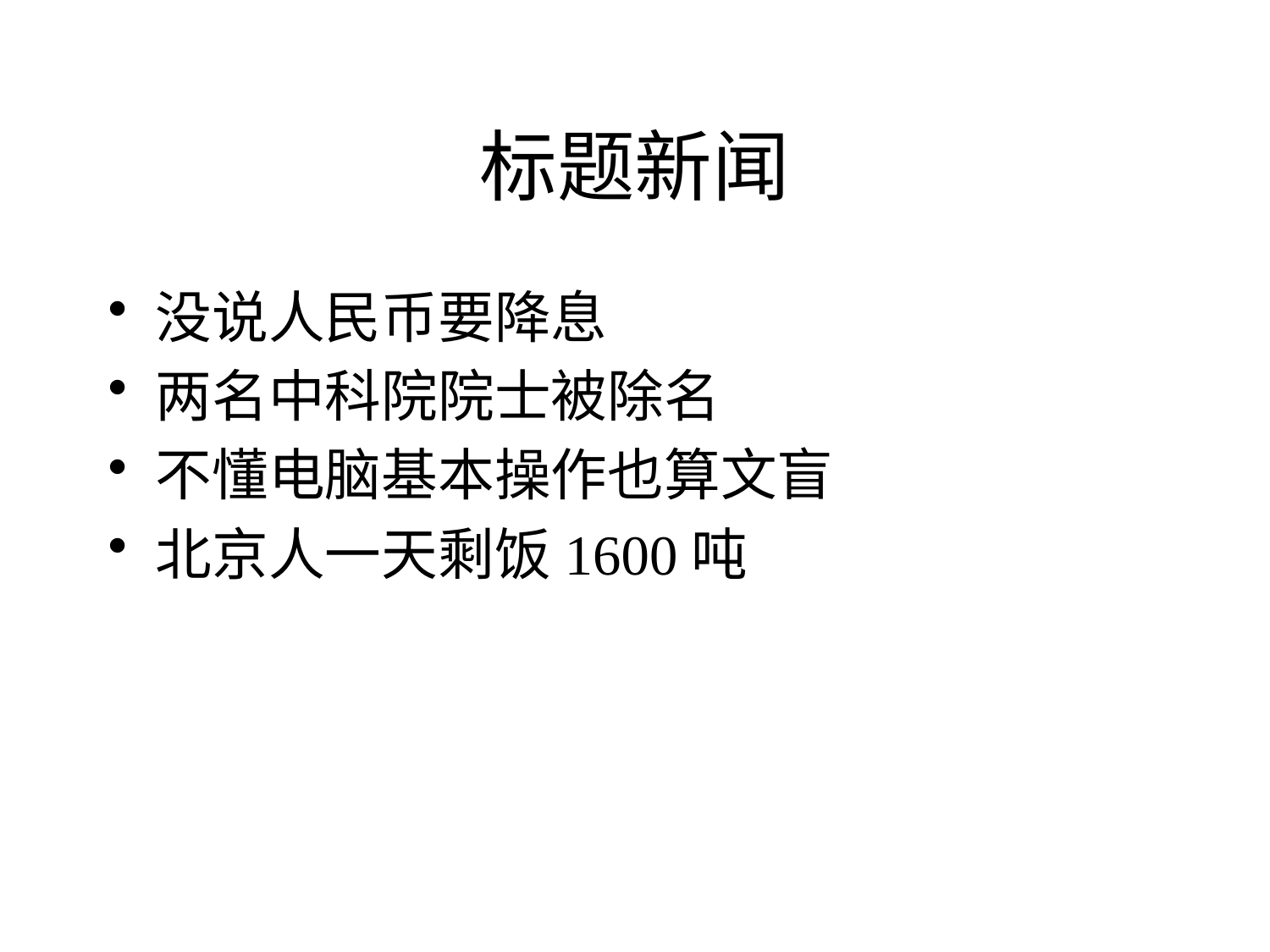

# 标题新闻
没说人民币要降息
两名中科院院士被除名
不懂电脑基本操作也算文盲
北京人一天剩饭1600吨